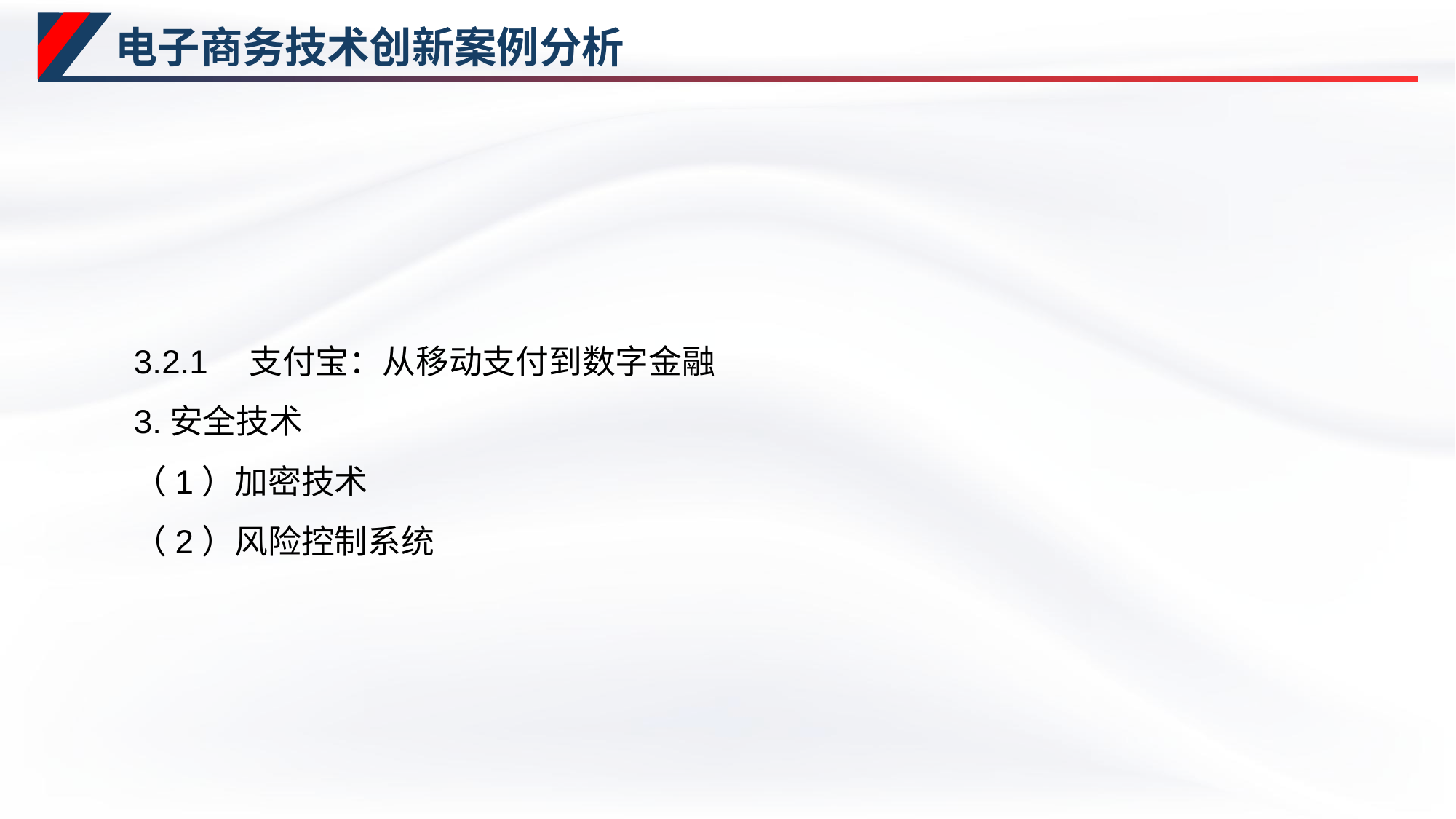

# 电子商务技术创新案例分析
3.2.1　支付宝：从移动支付到数字金融
3.安全技术
（1）加密技术
（2）风险控制系统